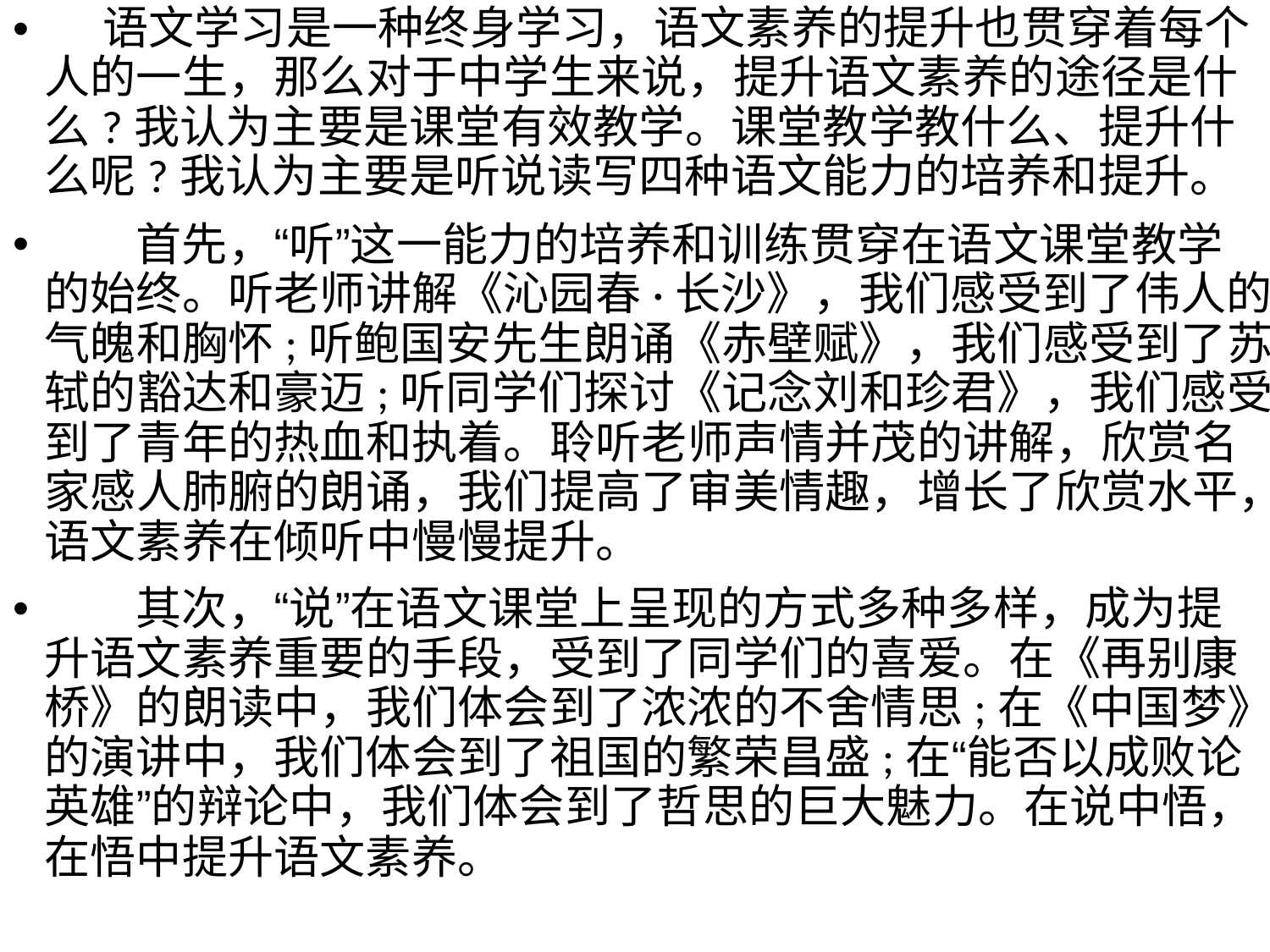

• 语文学习是一种终身学习，语文素养的提升也贯穿着每个
人的一生，那么对于中学生来说，提升语文素养的途径是什
么?我认为主要是课堂有效教学。课堂教学教什么、提升什
么呢?我认为主要是听说读写四种语文能力的培养和提升。
•
首先，“听”这一能力的培养和训练贯穿在语文课堂教学
的始终。听老师讲解《沁园春·长沙》，我们感受到了伟人的
气魄和胸怀;听鲍国安先生朗诵《赤壁赋》，我们感受到了苏
轼的豁达和豪迈;听同学们探讨《记念刘和珍君》，我们感受
到了青年的热血和执着。聆听老师声情并茂的讲解，欣赏名
家感人肺腑的朗诵，我们提高了审美情趣，增长了欣赏水平，
语文素养在倾听中慢慢提升。
•
其次，“说”在语文课堂上呈现的方式多种多样，成为提
升语文素养重要的手段，受到了同学们的喜爱。在《再别康
桥》的朗读中，我们体会到了浓浓的不舍情思;在《中国梦》
的演讲中，我们体会到了祖国的繁荣昌盛;在“能否以成败论
英雄”的辩论中，我们体会到了哲思的巨大魅力。在说中悟，
在悟中提升语文素养。